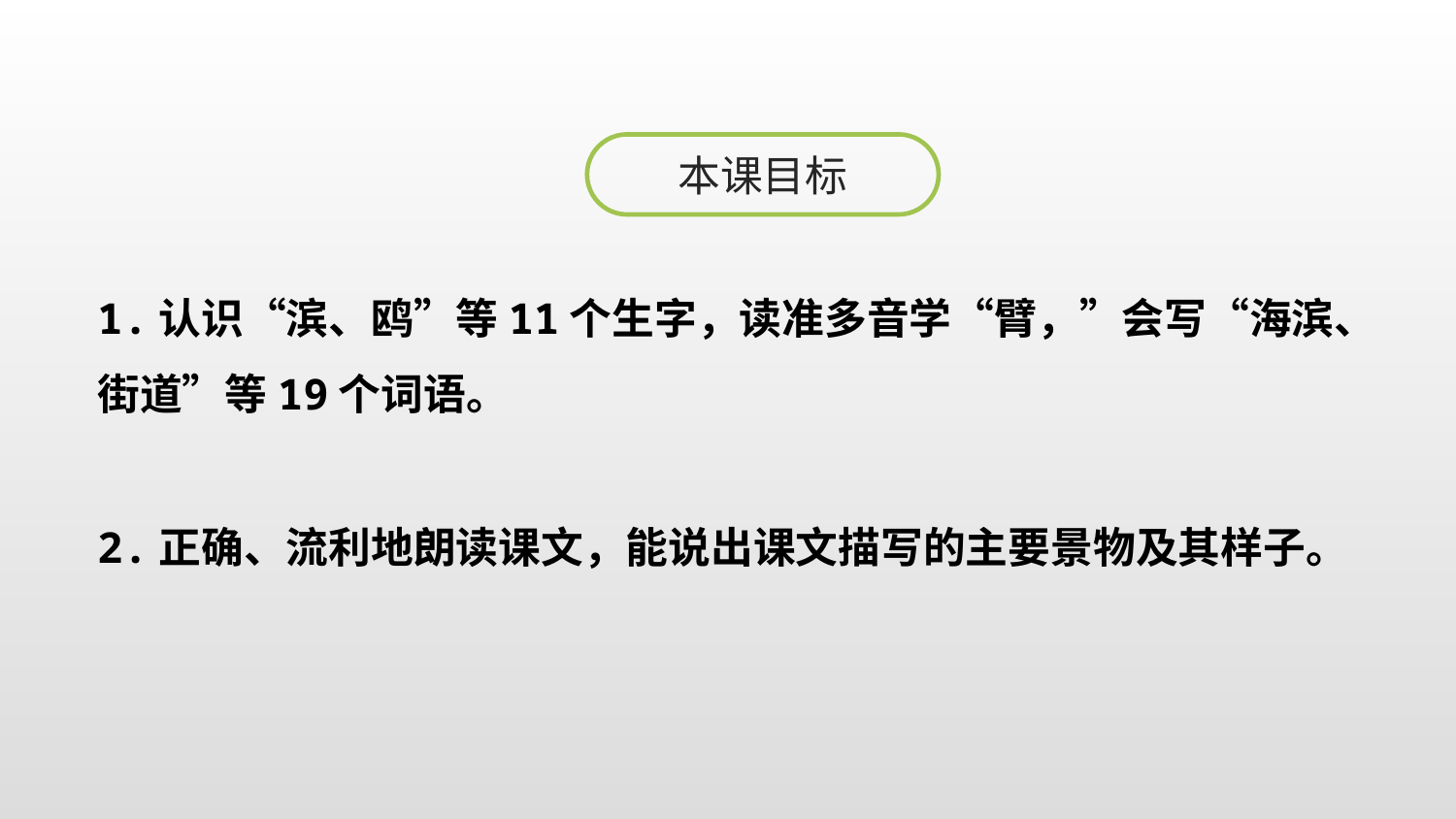

本课目标
1.认识“滨、鸥”等11个生字，读准多音学“臂，”会写“海滨、街道”等19个词语。

2.正确、流利地朗读课文，能说出课文描写的主要景物及其样子。